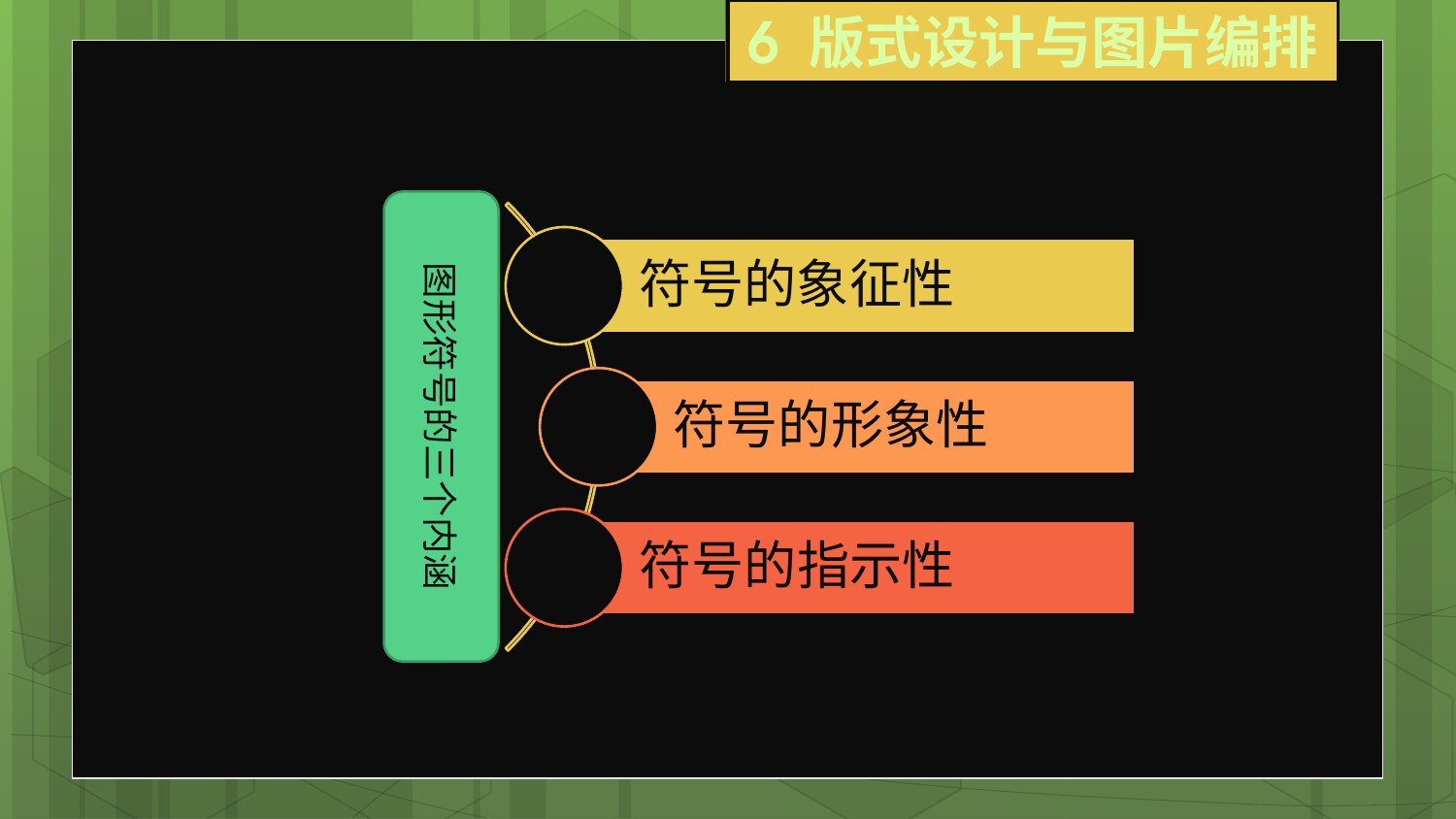

6 版式设计与图片编排
图形符号的三个内涵
符号的象征性
符号的形象性
符号的指示性